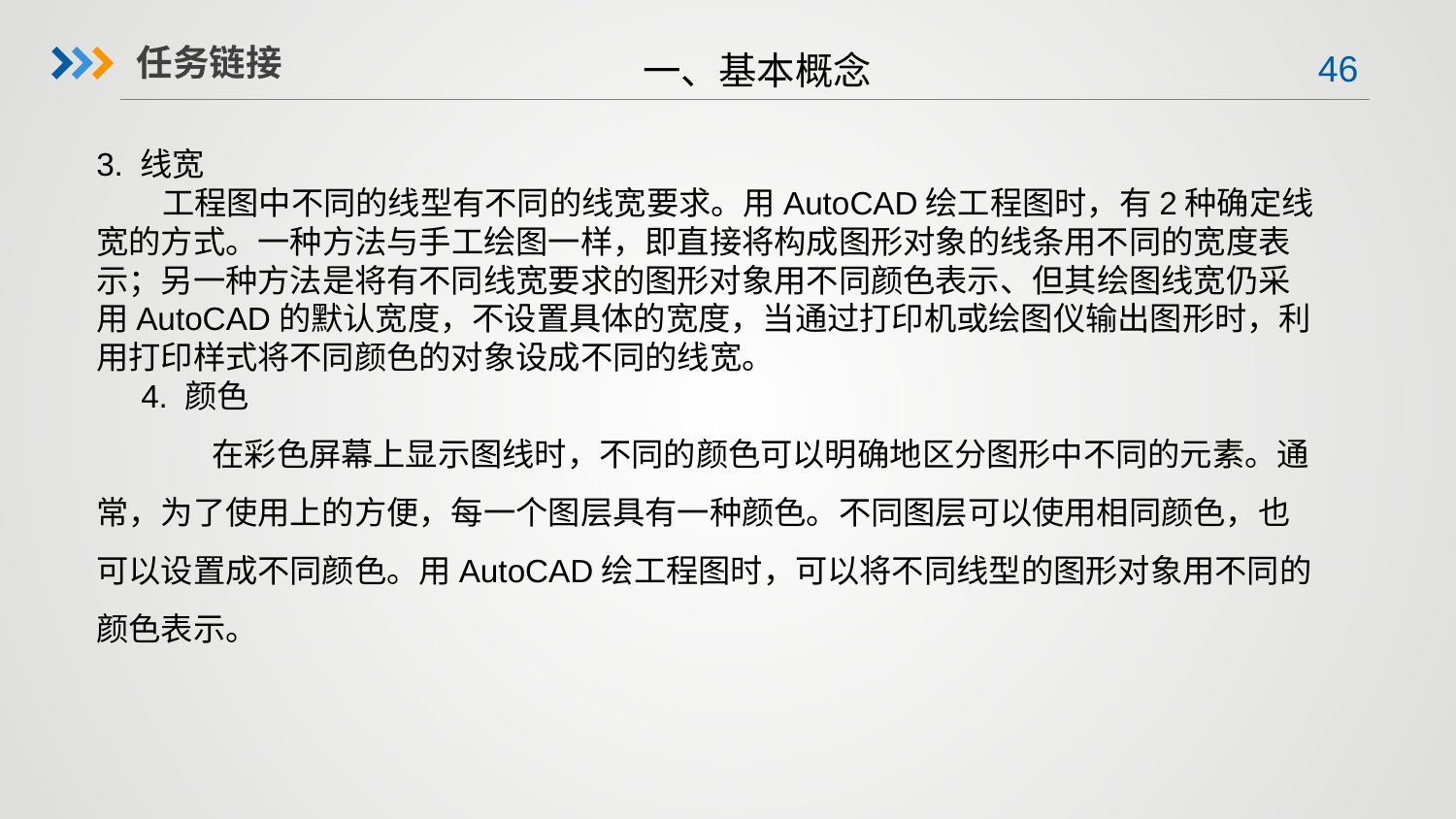

一、基本概念
任务链接
3. 线宽        工程图中不同的线型有不同的线宽要求。用AutoCAD绘工程图时，有2种确定线宽的方式。一种方法与手工绘图一样，即直接将构成图形对象的线条用不同的宽度表示；另一种方法是将有不同线宽要求的图形对象用不同颜色表示、但其绘图线宽仍采用AutoCAD的默认宽度，不设置具体的宽度，当通过打印机或绘图仪输出图形时，利用打印样式将不同颜色的对象设成不同的线宽。     4. 颜色         在彩色屏幕上显示图线时，不同的颜色可以明确地区分图形中不同的元素。通常，为了使用上的方便，每一个图层具有一种颜色。不同图层可以使用相同颜色，也可以设置成不同颜色。用AutoCAD绘工程图时，可以将不同线型的图形对象用不同的颜色表示。